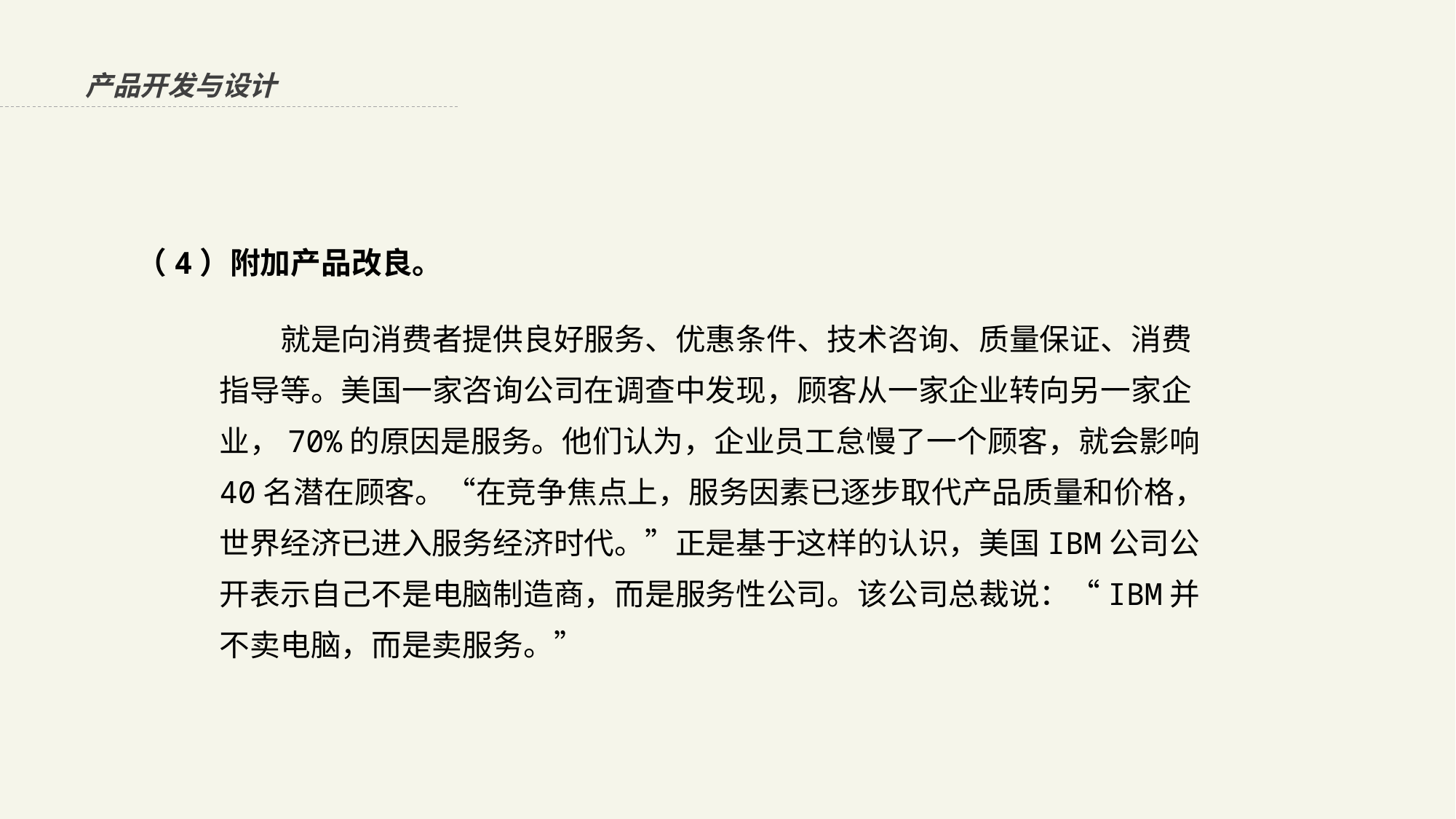

产品开发与设计
（4）附加产品改良。
　　就是向消费者提供良好服务、优惠条件、技术咨询、质量保证、消费指导等。美国一家咨询公司在调查中发现，顾客从一家企业转向另一家企业，70%的原因是服务。他们认为，企业员工怠慢了一个顾客，就会影响40名潜在顾客。“在竞争焦点上，服务因素已逐步取代产品质量和价格，世界经济已进入服务经济时代。”正是基于这样的认识，美国IBM公司公开表示自己不是电脑制造商，而是服务性公司。该公司总裁说：“IBM并不卖电脑，而是卖服务。”